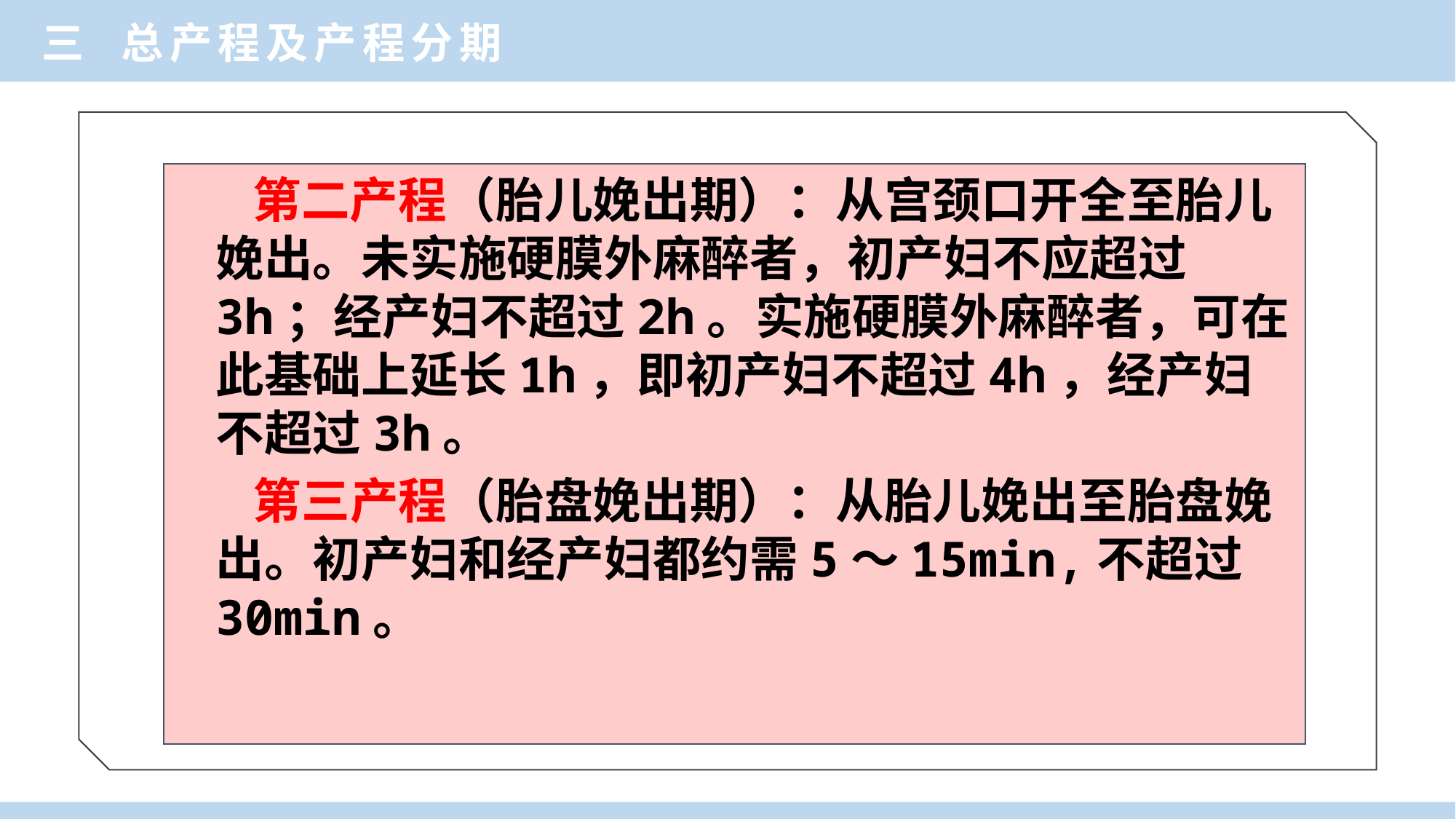

三  总产程及产程分期

      第二产程（胎儿娩出期）：从宫颈口开全至胎儿娩出。未实施硬膜外麻醉者，初产妇不应超过3h；经产妇不超过2h。实施硬膜外麻醉者，可在此基础上延长1h，即初产妇不超过4h，经产妇不超过3h。
      第三产程（胎盘娩出期）：从胎儿娩出至胎盘娩出。初产妇和经产妇都约需5～15min,不超过30min。